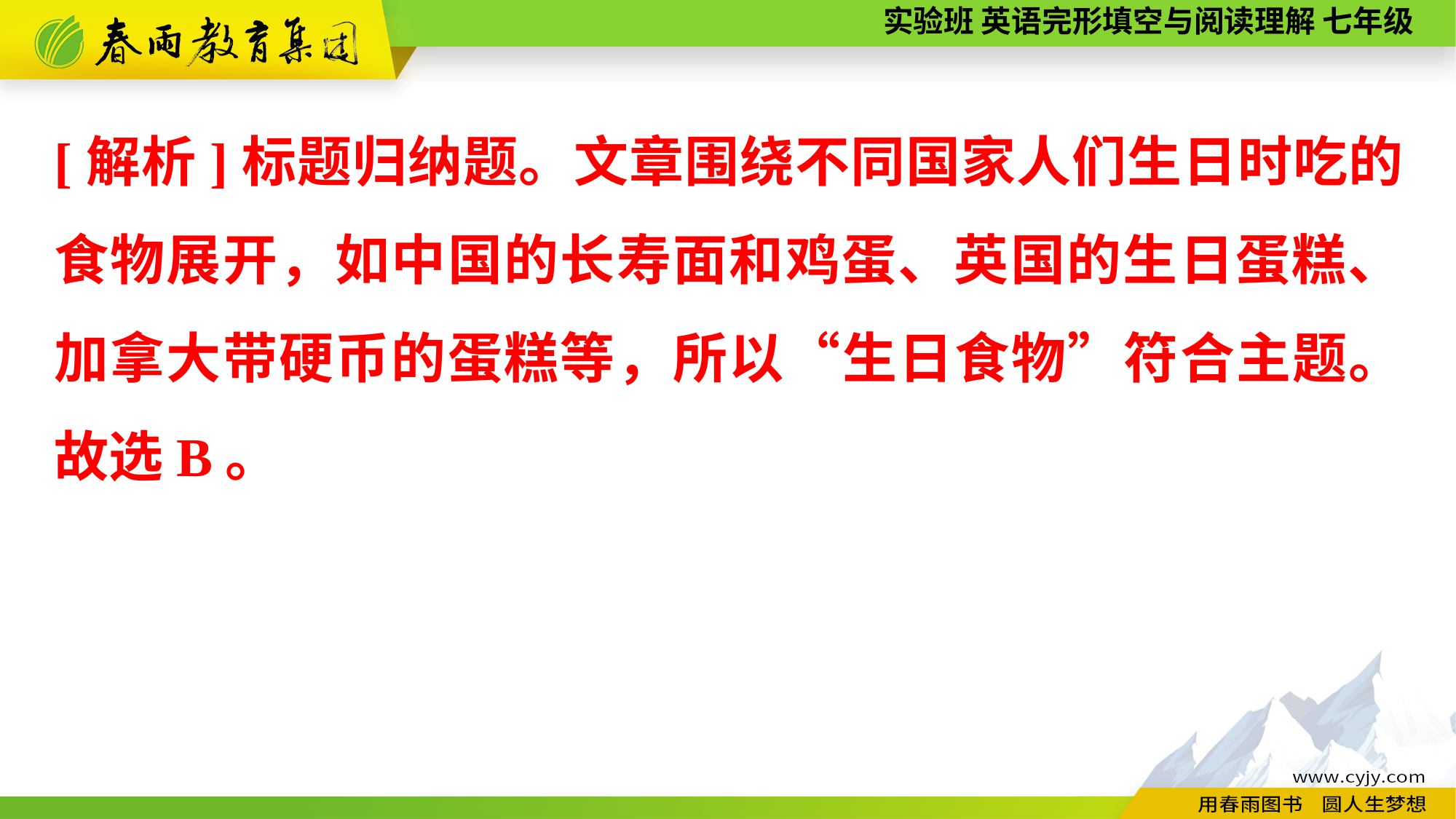

[解析]标题归纳题。文章围绕不同国家人们生日时吃的食物展开，如中国的长寿面和鸡蛋、英国的生日蛋糕、加拿大带硬币的蛋糕等，所以“生日食物”符合主题。故选B。